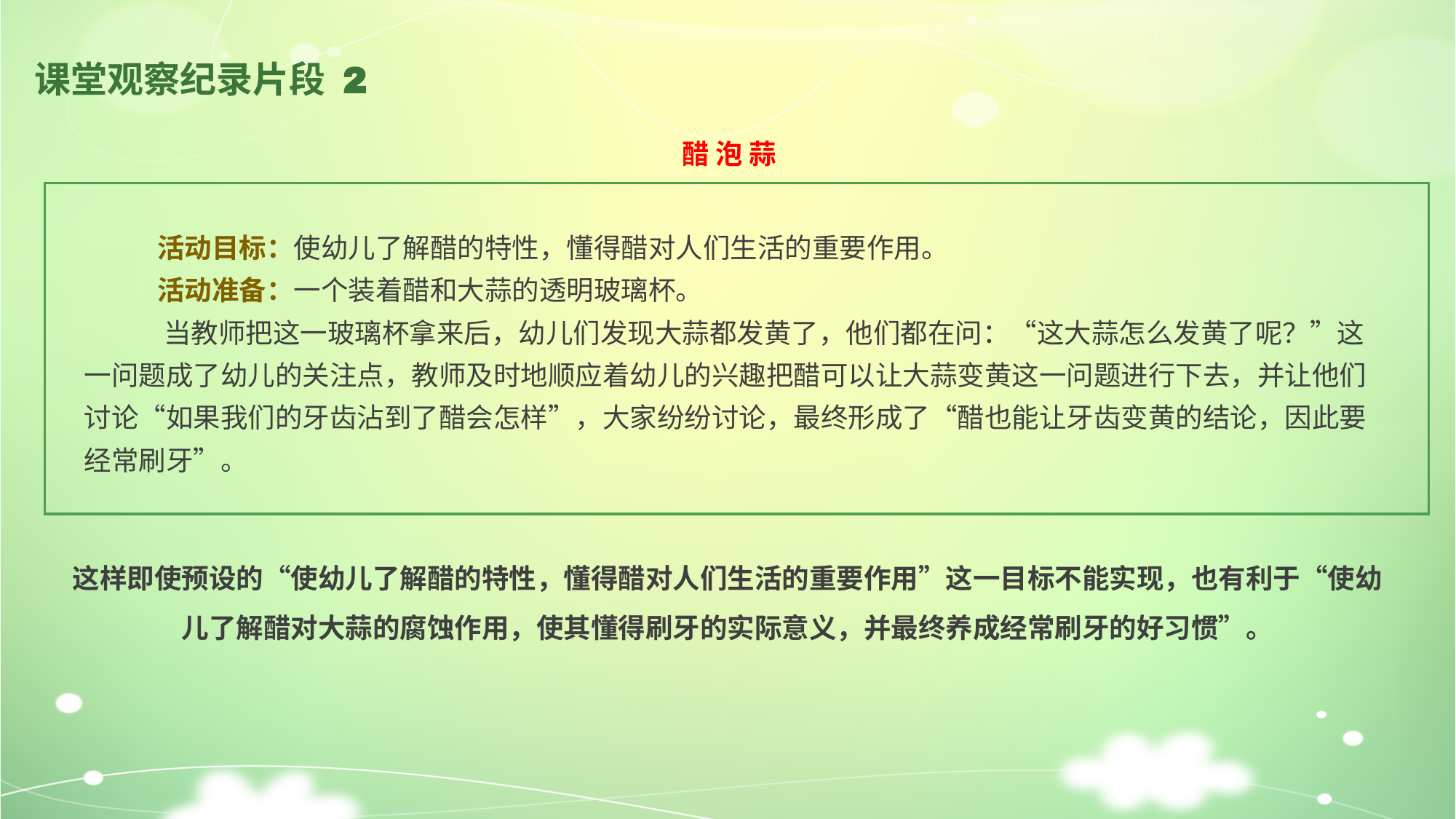

# 课堂观察纪录片段 2
醋 泡 蒜

  活动目标：使幼儿了解醋的特性，懂得醋对人们生活的重要作用。
  活动准备：一个装着醋和大蒜的透明玻璃杯。
   当教师把这一玻璃杯拿来后，幼儿们发现大蒜都发黄了，他们都在问：“这大蒜怎么发黄了呢？”这一问题成了幼儿的关注点，教师及时地顺应着幼儿的兴趣把醋可以让大蒜变黄这一问题进行下去，并让他们讨论“如果我们的牙齿沾到了醋会怎样”，大家纷纷讨论，最终形成了“醋也能让牙齿变黄的结论，因此要经常刷牙”。
这样即使预设的“使幼儿了解醋的特性，懂得醋对人们生活的重要作用”这一目标不能实现，也有利于“使幼儿了解醋对大蒜的腐蚀作用，使其懂得刷牙的实际意义，并最终养成经常刷牙的好习惯”。